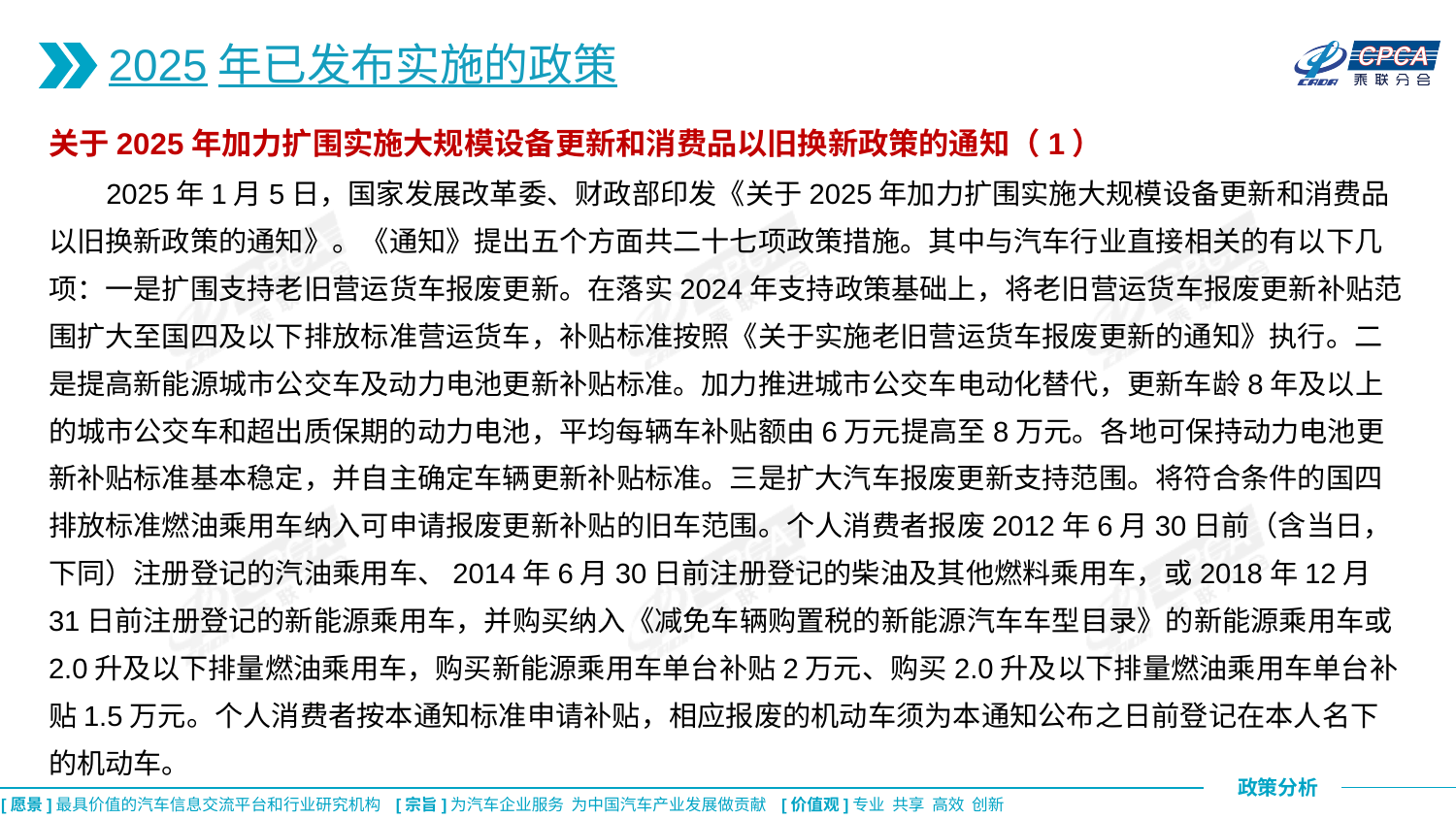

2025年已发布实施的政策
关于2025年加力扩围实施大规模设备更新和消费品以旧换新政策的通知（1）
       2025年1月5日，国家发展改革委、财政部印发《关于2025年加力扩围实施大规模设备更新和消费品以旧换新政策的通知》。《通知》提出五个方面共二十七项政策措施。其中与汽车行业直接相关的有以下几项：一是扩围支持老旧营运货车报废更新。在落实2024年支持政策基础上，将老旧营运货车报废更新补贴范围扩大至国四及以下排放标准营运货车，补贴标准按照《关于实施老旧营运货车报废更新的通知》执行。二是提高新能源城市公交车及动力电池更新补贴标准。加力推进城市公交车电动化替代，更新车龄8年及以上的城市公交车和超出质保期的动力电池，平均每辆车补贴额由6万元提高至8万元。各地可保持动力电池更新补贴标准基本稳定，并自主确定车辆更新补贴标准。三是扩大汽车报废更新支持范围。将符合条件的国四排放标准燃油乘用车纳入可申请报废更新补贴的旧车范围。个人消费者报废2012年6月30日前（含当日，下同）注册登记的汽油乘用车、2014年6月30日前注册登记的柴油及其他燃料乘用车，或2018年12月31日前注册登记的新能源乘用车，并购买纳入《减免车辆购置税的新能源汽车车型目录》的新能源乘用车或2.0升及以下排量燃油乘用车，购买新能源乘用车单台补贴2万元、购买2.0升及以下排量燃油乘用车单台补贴1.5万元。个人消费者按本通知标准申请补贴，相应报废的机动车须为本通知公布之日前登记在本人名下的机动车。